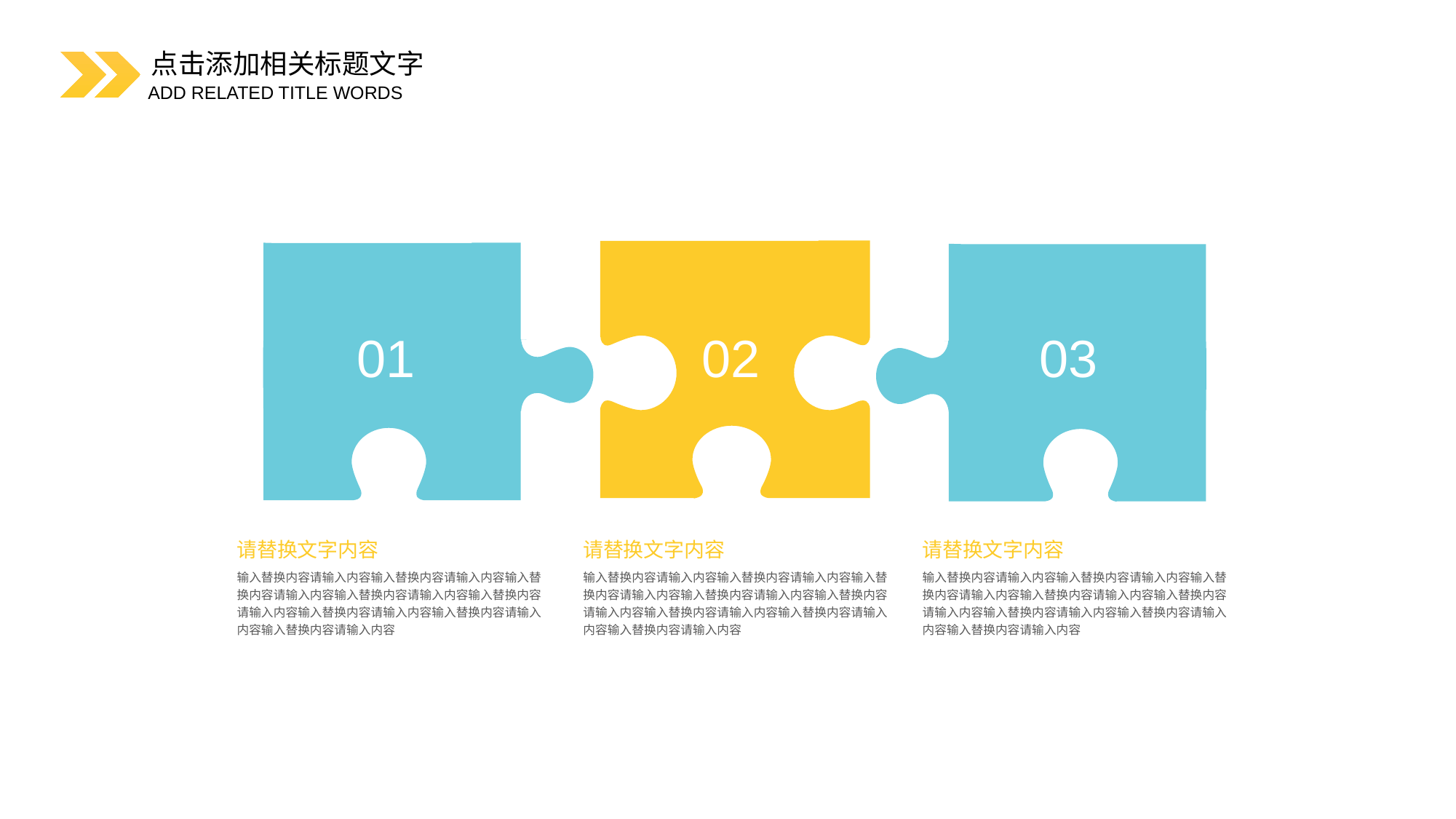

01
02
03
请替换文字内容
请替换文字内容
请替换文字内容
输入替换内容请输入内容输入替换内容请输入内容输入替换内容请输入内容输入替换内容请输入内容输入替换内容请输入内容输入替换内容请输入内容输入替换内容请输入内容输入替换内容请输入内容

输入替换内容请输入内容输入替换内容请输入内容输入替换内容请输入内容输入替换内容请输入内容输入替换内容请输入内容输入替换内容请输入内容输入替换内容请输入内容输入替换内容请输入内容
输入替换内容请输入内容输入替换内容请输入内容输入替换内容请输入内容输入替换内容请输入内容输入替换内容请输入内容输入替换内容请输入内容输入替换内容请输入内容输入替换内容请输入内容